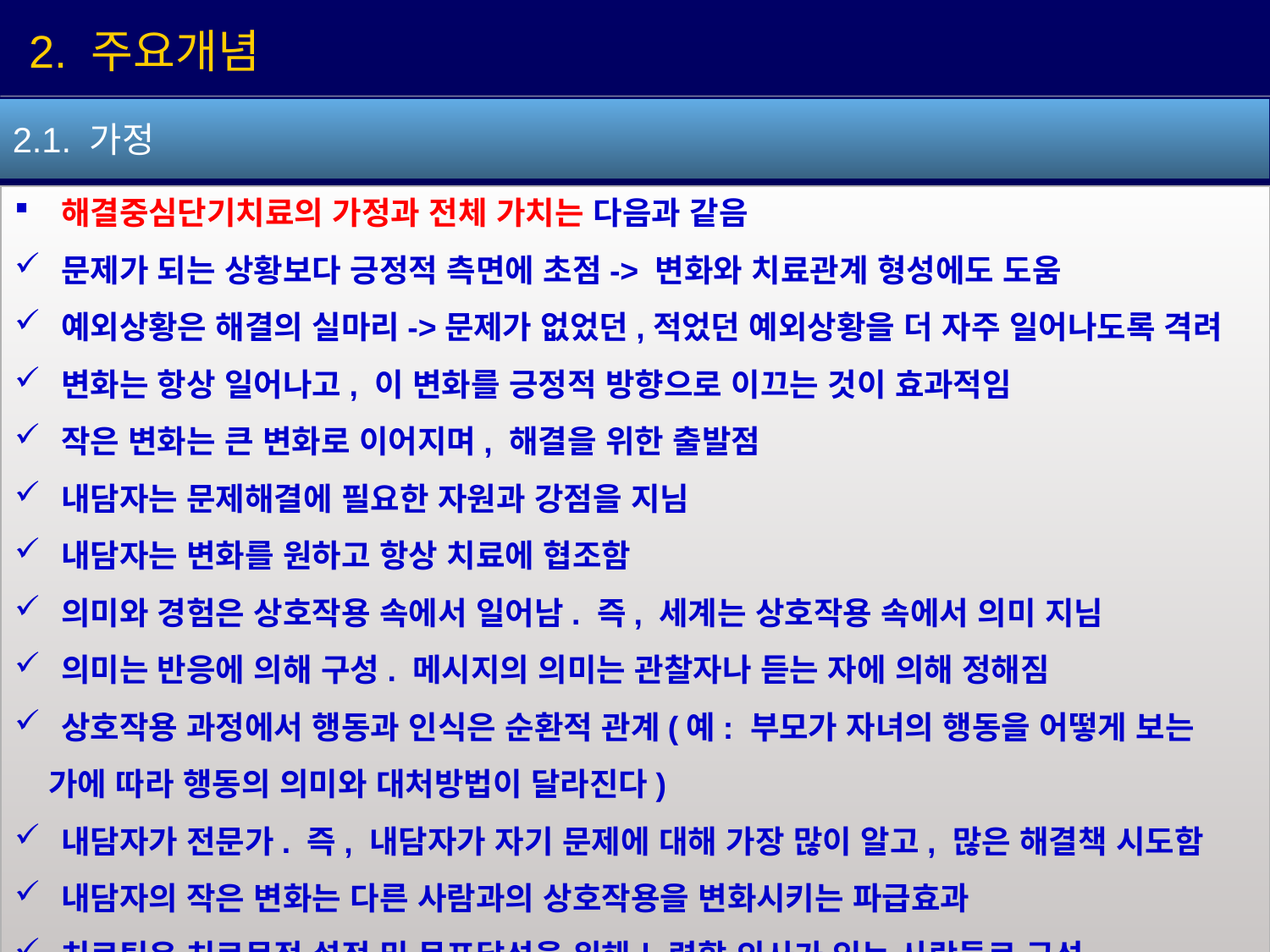

2. 주요개념

2.1. 가정
 해결중심단기치료의 가정과 전체 가치는 다음과 같음
 문제가 되는 상황보다 긍정적 측면에 초점-> 변화와 치료관계 형성에도 도움
 예외상황은 해결의 실마리->문제가 없었던,적었던 예외상황을 더 자주 일어나도록 격려
 변화는 항상 일어나고, 이 변화를 긍정적 방향으로 이끄는 것이 효과적임
 작은 변화는 큰 변화로 이어지며, 해결을 위한 출발점
 내담자는 문제해결에 필요한 자원과 강점을 지님
 내담자는 변화를 원하고 항상 치료에 협조함
 의미와 경험은 상호작용 속에서 일어남. 즉, 세계는 상호작용 속에서 의미 지님
 의미는 반응에 의해 구성. 메시지의 의미는 관찰자나 듣는 자에 의해 정해짐
 상호작용 과정에서 행동과 인식은 순환적 관계(예: 부모가 자녀의 행동을 어떻게 보는
   가에 따라 행동의 의미와 대처방법이 달라진다)
 내담자가 전문가. 즉, 내담자가 자기 문제에 대해 가장 많이 알고, 많은 해결책 시도함
 내담자의 작은 변화는 다른 사람과의 상호작용을 변화시키는 파급효과
 치료팀은 치료목적 설정 및 목표달성을 위해 노력할 의사가 있는 사람들로 구성